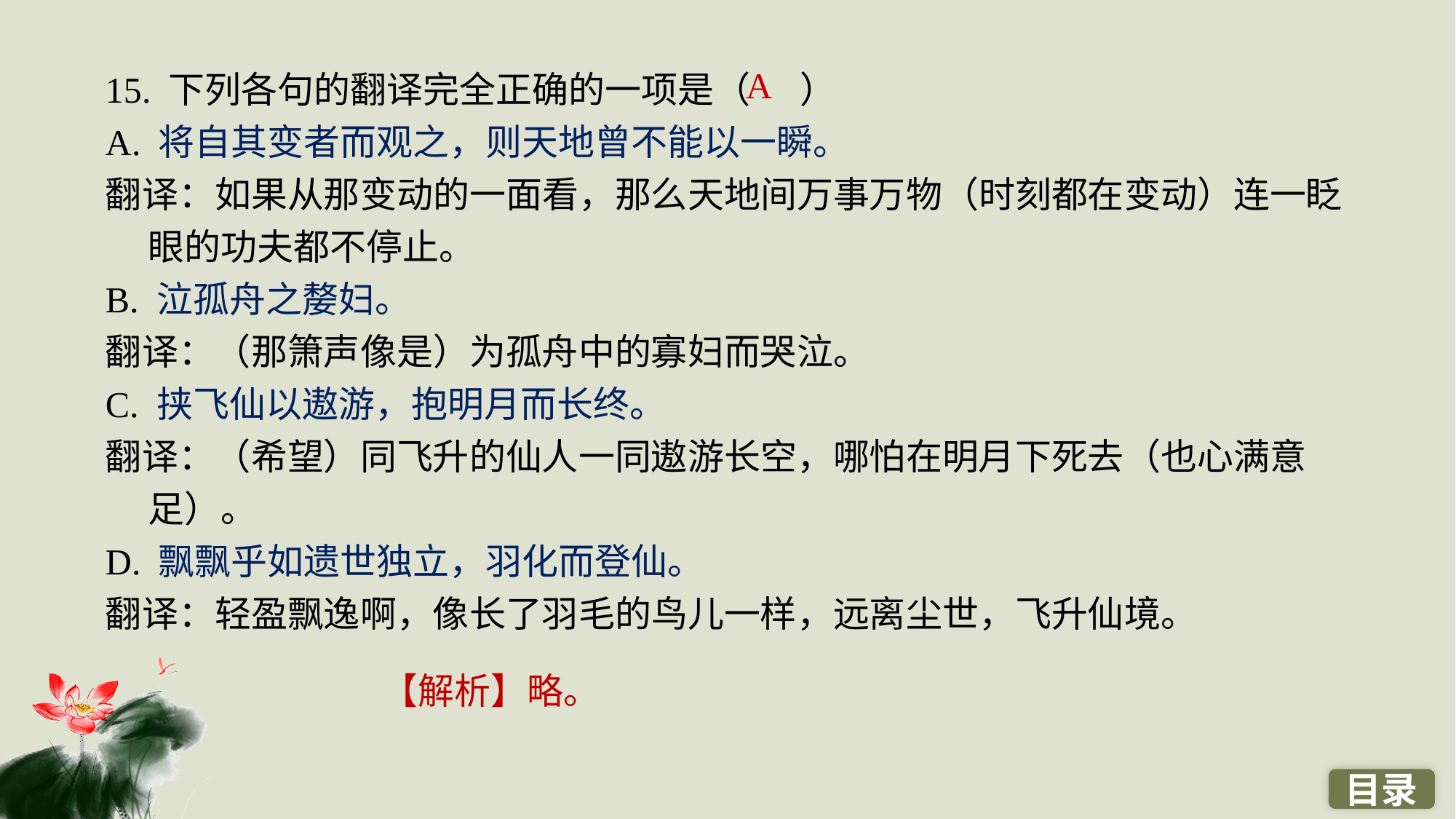

15. 下列各句的翻译完全正确的一项是（      ）
A. 将自其变者而观之，则天地曾不能以一瞬。
翻译：如果从那变动的一面看，那么天地间万事万物（时刻都在变动）连一眨眼的功夫都不停止。
B. 泣孤舟之嫠妇。
翻译：（那箫声像是）为孤舟中的寡妇而哭泣。
C. 挟飞仙以遨游，抱明月而长终。
翻译：（希望）同飞升的仙人一同遨游长空，哪怕在明月下死去（也心满意足）。
D. 飘飘乎如遗世独立，羽化而登仙。
翻译：轻盈飘逸啊，像长了羽毛的鸟儿一样，远离尘世，飞升仙境。
A
【解析】略。